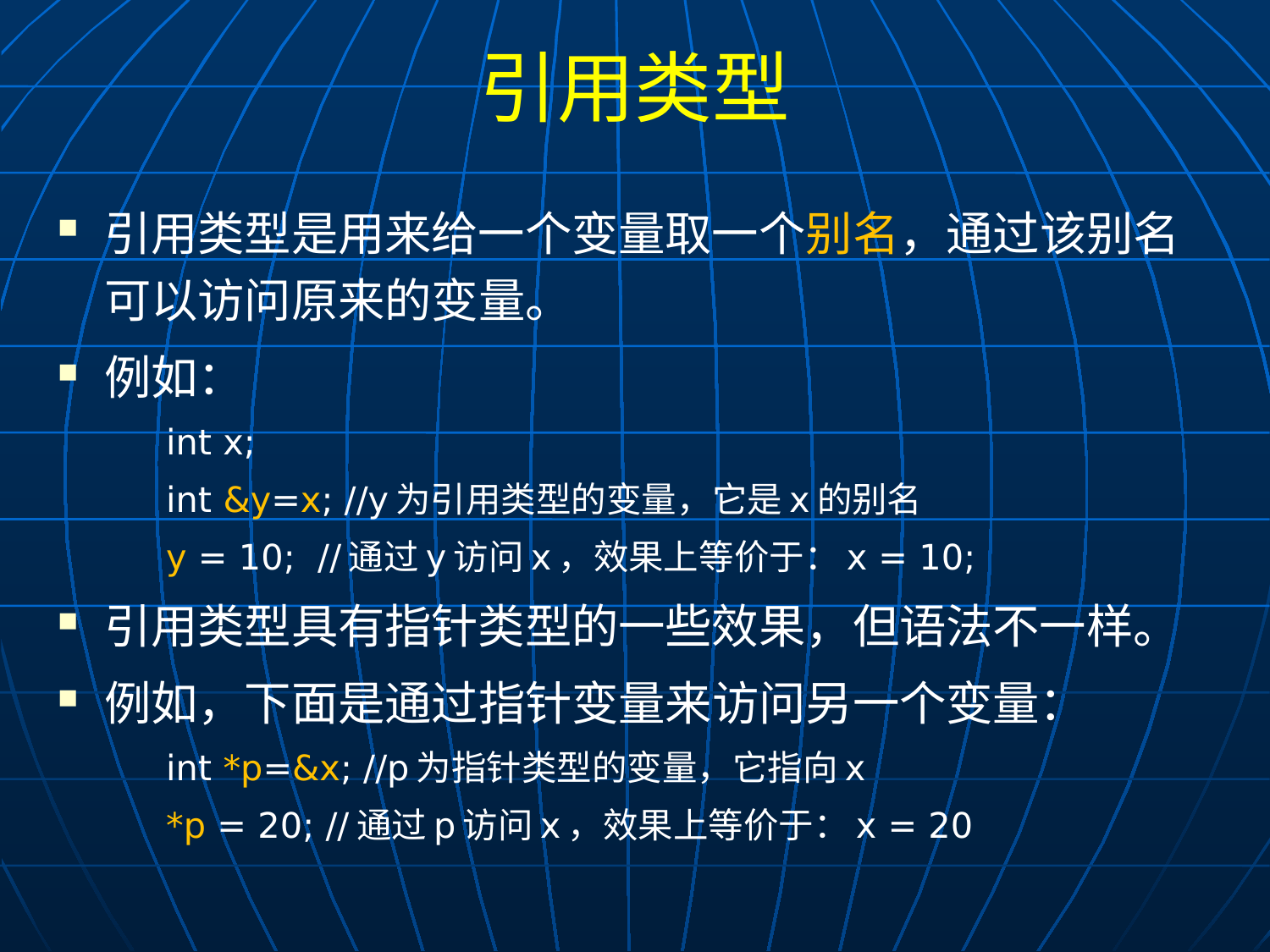

# 引用类型
引用类型是用来给一个变量取一个别名，通过该别名可以访问原来的变量。
例如：
int x;
int &y=x; //y为引用类型的变量，它是x的别名
y = 10;  //通过y访问x，效果上等价于：x = 10;
引用类型具有指针类型的一些效果，但语法不一样。
例如，下面是通过指针变量来访问另一个变量：
int *p=&x; //p为指针类型的变量，它指向x
*p = 20; //通过p访问x，效果上等价于：x = 20